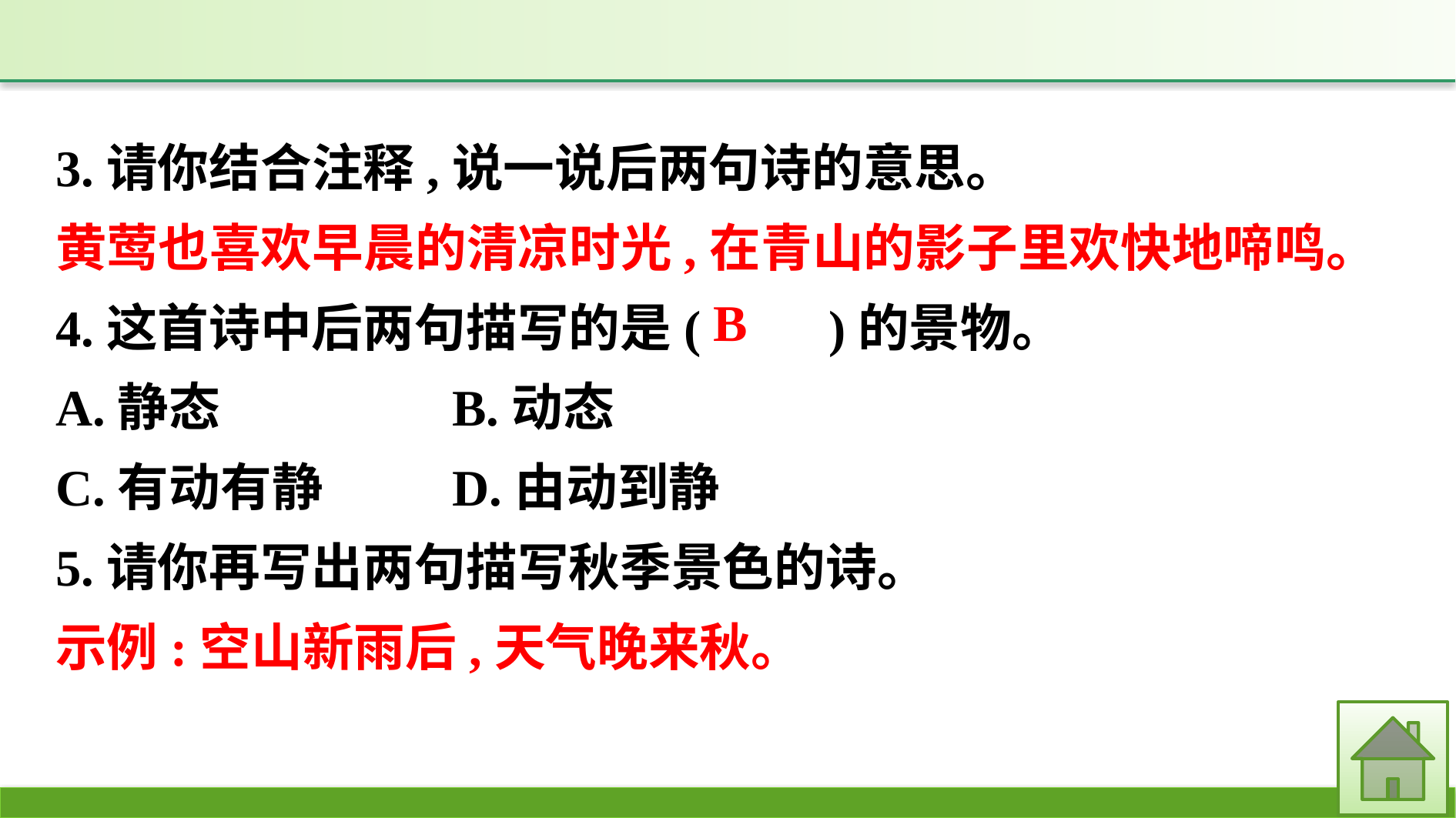

3.请你结合注释,说一说后两句诗的意思。
黄莺也喜欢早晨的清凉时光,在青山的影子里欢快地啼鸣。
4.这首诗中后两句描写的是(　　)的景物。
A.静态		B.动态
C.有动有静		D.由动到静
5.请你再写出两句描写秋季景色的诗。
示例:空山新雨后,天气晚来秋。
B